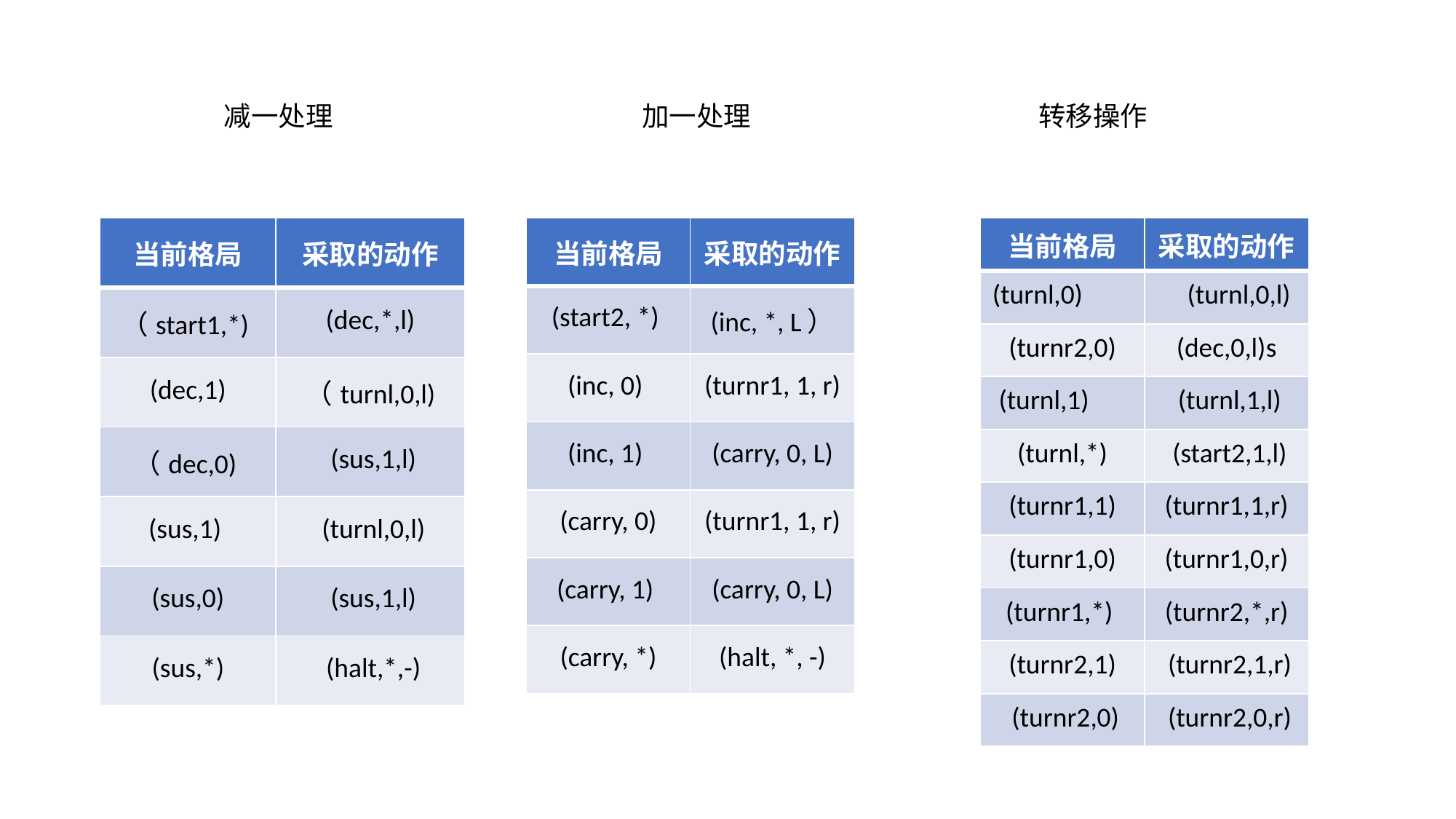

减一处理
加一处理
转移操作
| 当前格局 | 采取的动作 |
| --- | --- |
| (turnl,0) | (turnl,0,l) |
| (turnr2,0) | (dec,0,l)s |
| (turnl,1) | (turnl,1,l) |
| (turnl,\*) | (start2,1,l) |
| (turnr1,1) | (turnr1,1,r) |
| (turnr1,0) | (turnr1,0,r) |
| (turnr1,\*) | (turnr2,\*,r) |
| (turnr2,1) | (turnr2,1,r) |
| (turnr2,0) | (turnr2,0,r) |
| 当前格局 | 采取的动作 |
| --- | --- |
| （start1,\*) | (dec,\*,l) |
| (dec,1) | （turnl,0,l) |
| （dec,0) | (sus,1,l) |
| (sus,1) | (turnl,0,l) |
| (sus,0) | (sus,1,l) |
| (sus,\*) | (halt,\*,-) |
| 当前格局 | 采取的动作 |
| --- | --- |
| (start2, \*) | (inc, \*, L） |
| (inc, 0) | (turnr1, 1, r) |
| (inc, 1) | (carry, 0, L) |
| (carry, 0) | (turnr1, 1, r) |
| (carry, 1) | (carry, 0, L) |
| (carry, \*) | (halt, \*, -) |